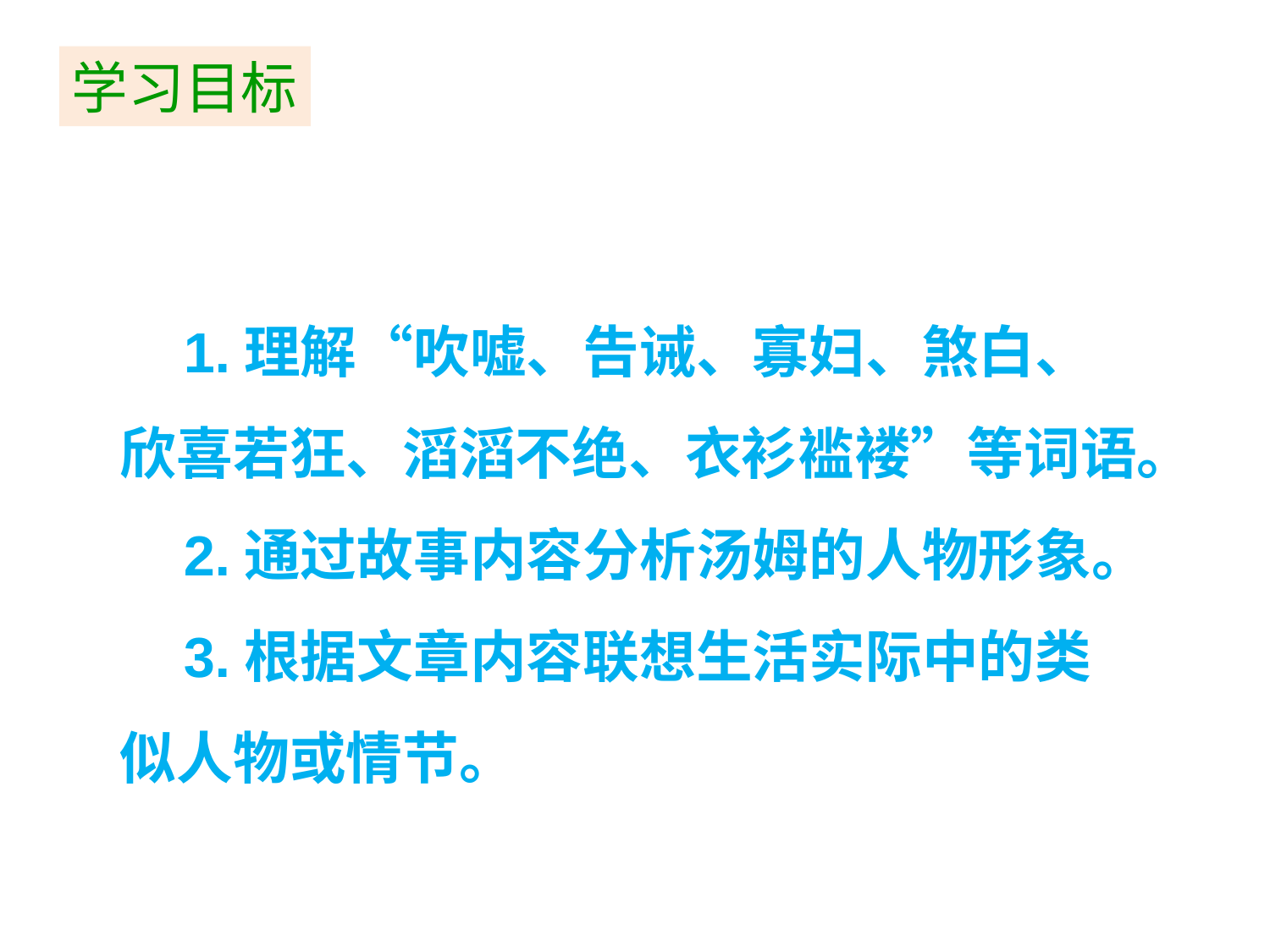

学习目标
1.理解“吹嘘、告诫、寡妇、煞白、欣喜若狂、滔滔不绝、衣衫褴褛”等词语。
2.通过故事内容分析汤姆的人物形象。
3.根据文章内容联想生活实际中的类似人物或情节。